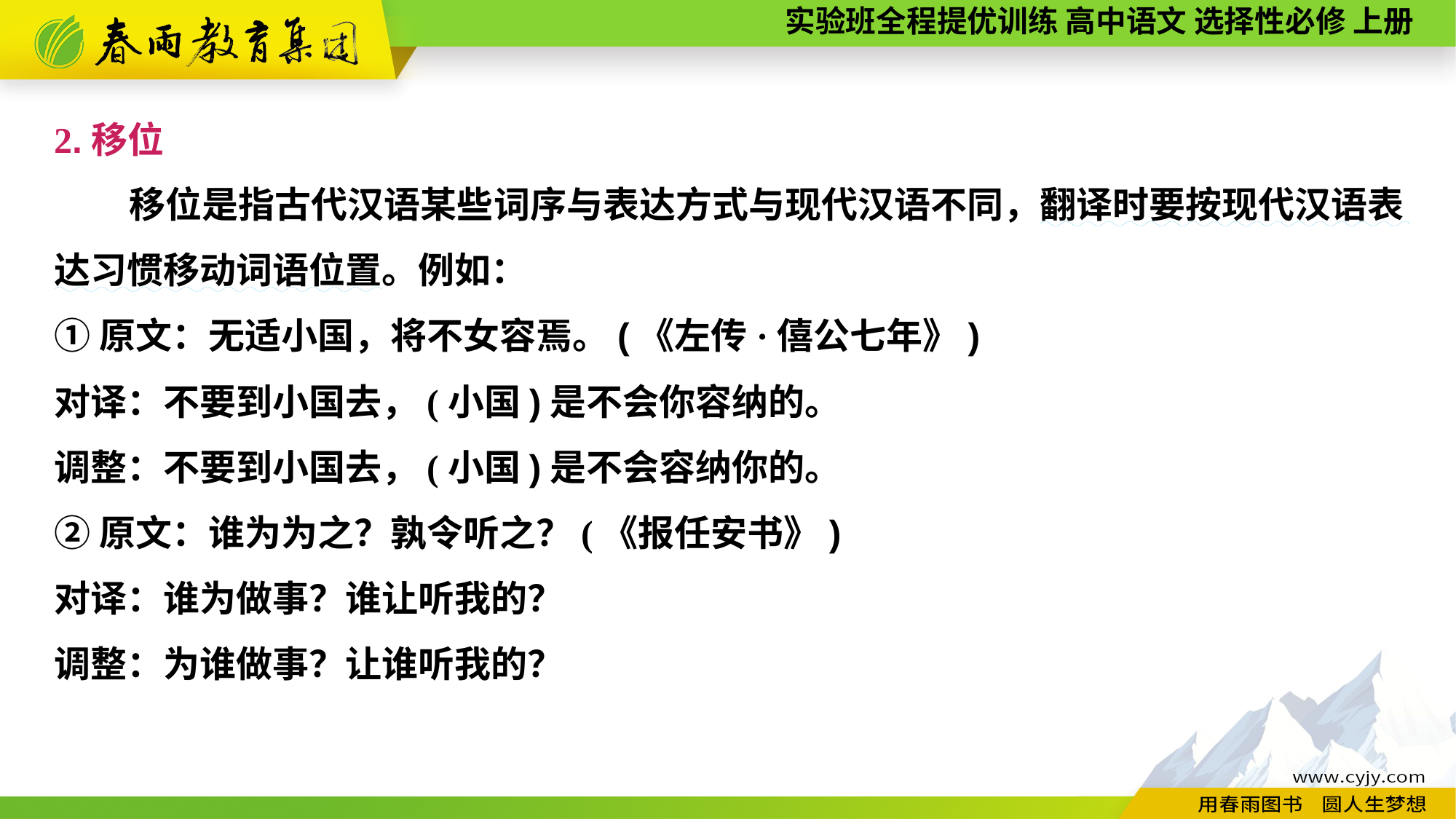

2.移位
移位是指古代汉语某些词序与表达方式与现代汉语不同，翻译时要按现代汉语表达习惯移动词语位置。例如：
①原文：无适小国，将不女容焉。(《左传·僖公七年》)
对译：不要到小国去，(小国)是不会你容纳的。
调整：不要到小国去，(小国)是不会容纳你的。
②原文：谁为为之？孰令听之？(《报任安书》)
对译：谁为做事？谁让听我的？
调整：为谁做事？让谁听我的？